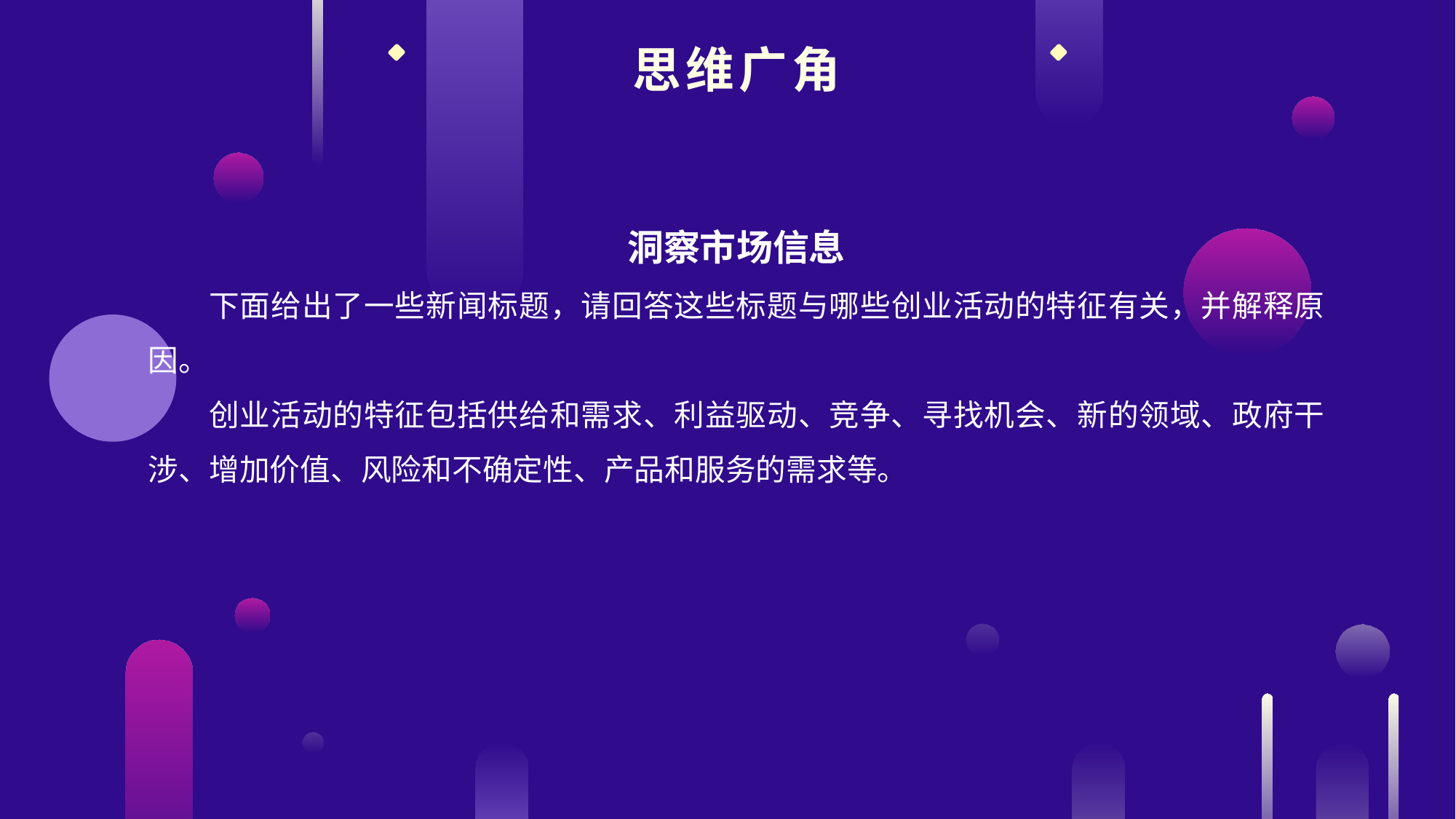

思维广角

洞察市场信息
下面给出了一些新闻标题，请回答这些标题与哪些创业活动的特征有关，并解释原因。
创业活动的特征包括供给和需求、利益驱动、竞争、寻找机会、新的领域、政府干涉、增加价值、风险和不确定性、产品和服务的需求等。